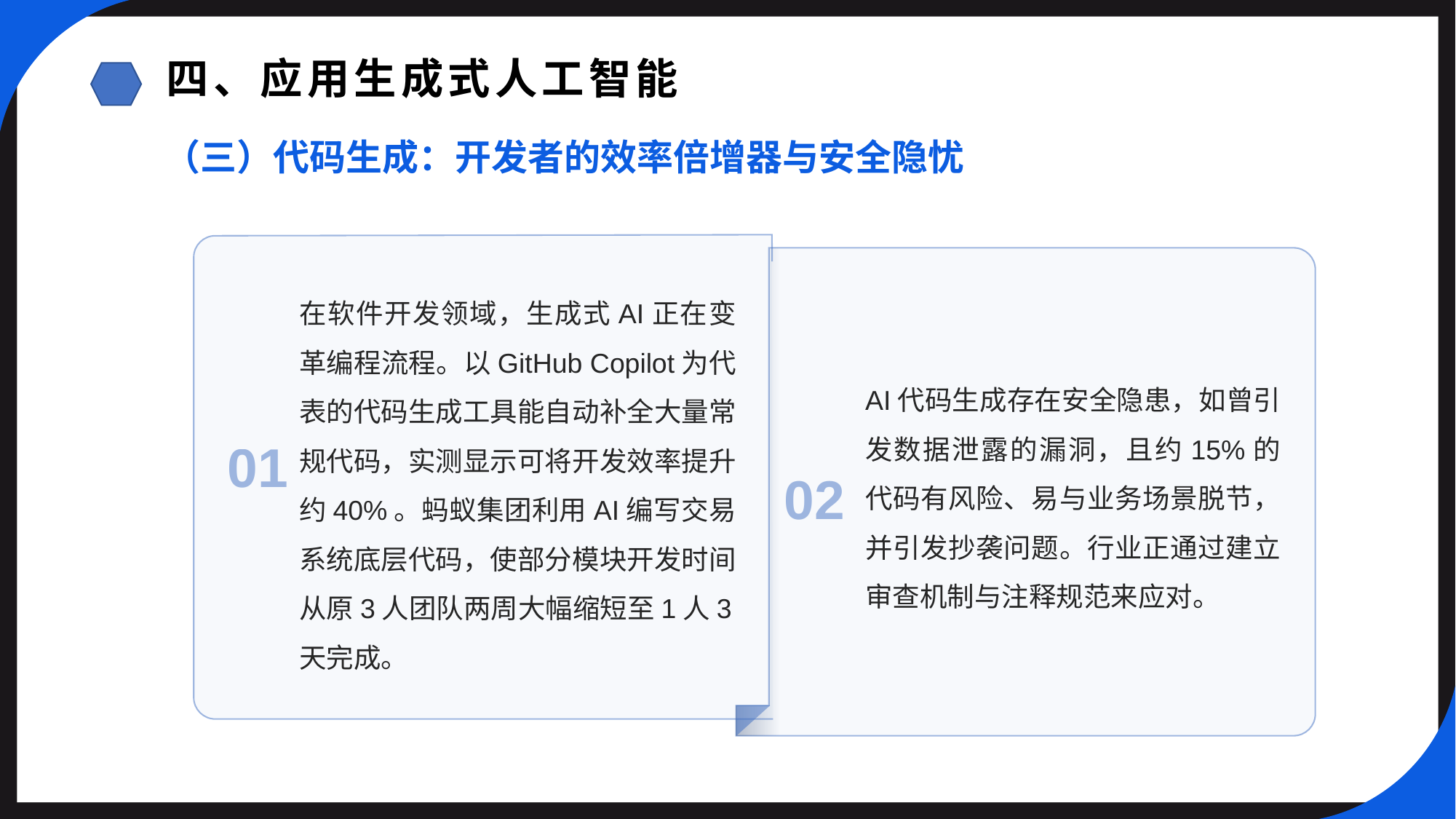

四、应用生成式人工智能
（三）代码生成：开发者的效率倍增器与安全隐忧

在软件开发领域，生成式AI正在变革编程流程。以GitHub Copilot为代表的代码生成工具能自动补全大量常规代码，实测显示可将开发效率提升约40%。蚂蚁集团利用AI编写交易系统底层代码，使部分模块开发时间从原3人团队两周大幅缩短至1人3天完成。
AI代码生成存在安全隐患，如曾引发数据泄露的漏洞，且约15%的代码有风险、易与业务场景脱节，并引发抄袭问题。行业正通过建立审查机制与注释规范来应对。
01
02